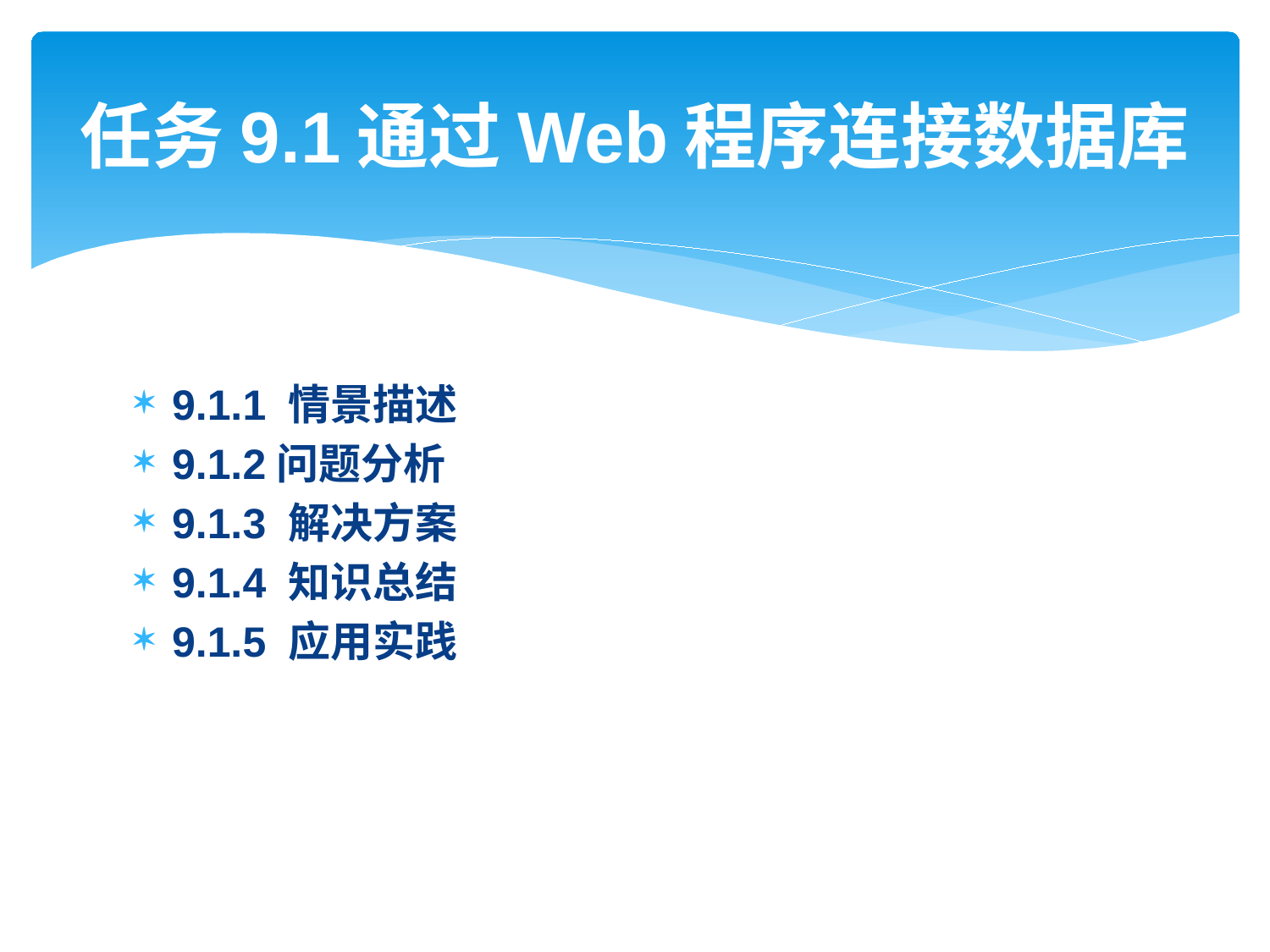

# 任务9.1通过Web程序连接数据库
9.1.1 情景描述
9.1.2问题分析
9.1.3 解决方案
9.1.4 知识总结
9.1.5 应用实践